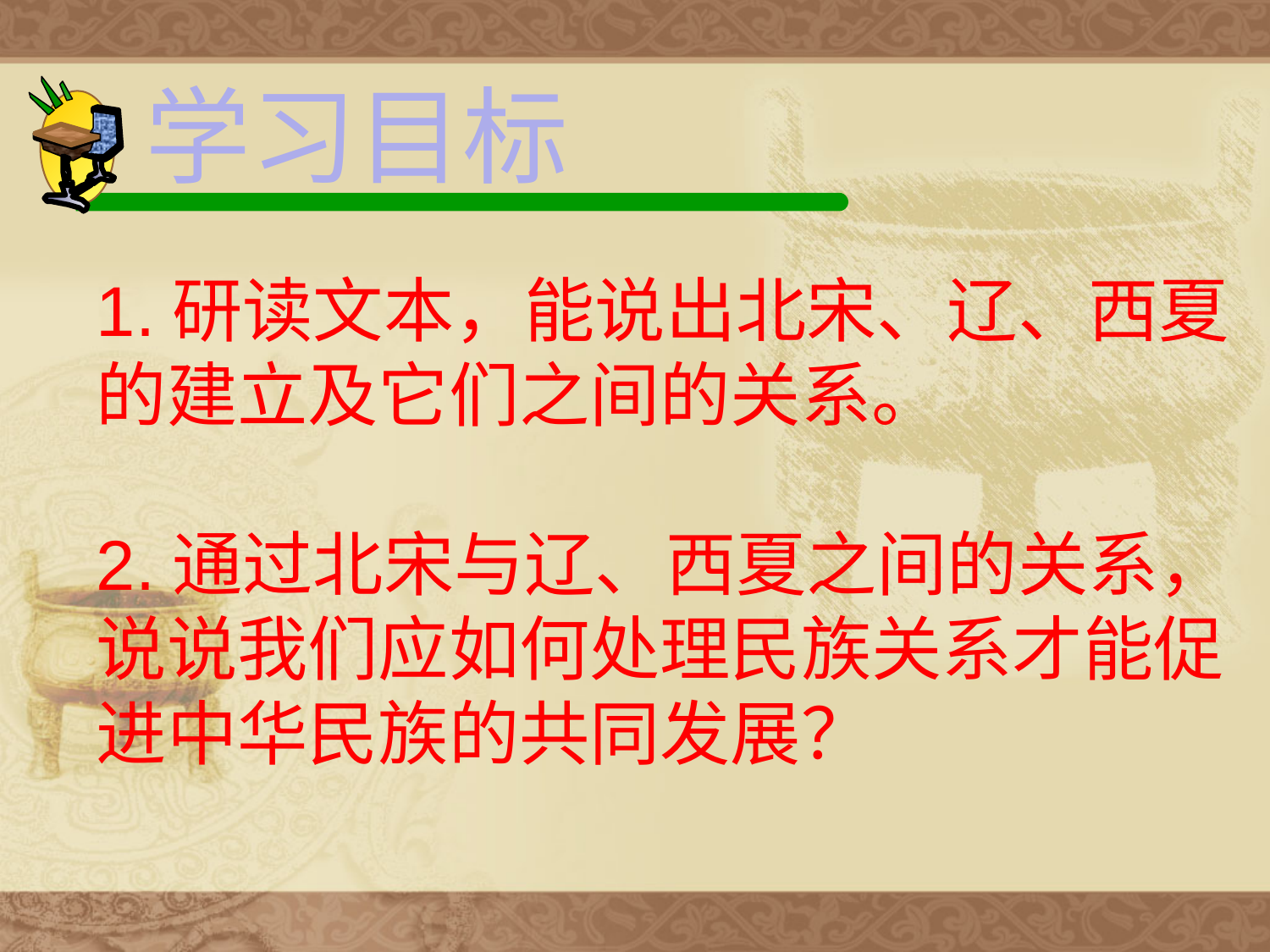

学习目标

1.研读文本，能说出北宋、辽、西夏的建立及它们之间的关系。

2.通过北宋与辽、西夏之间的关系，说说我们应如何处理民族关系才能促进中华民族的共同发展？